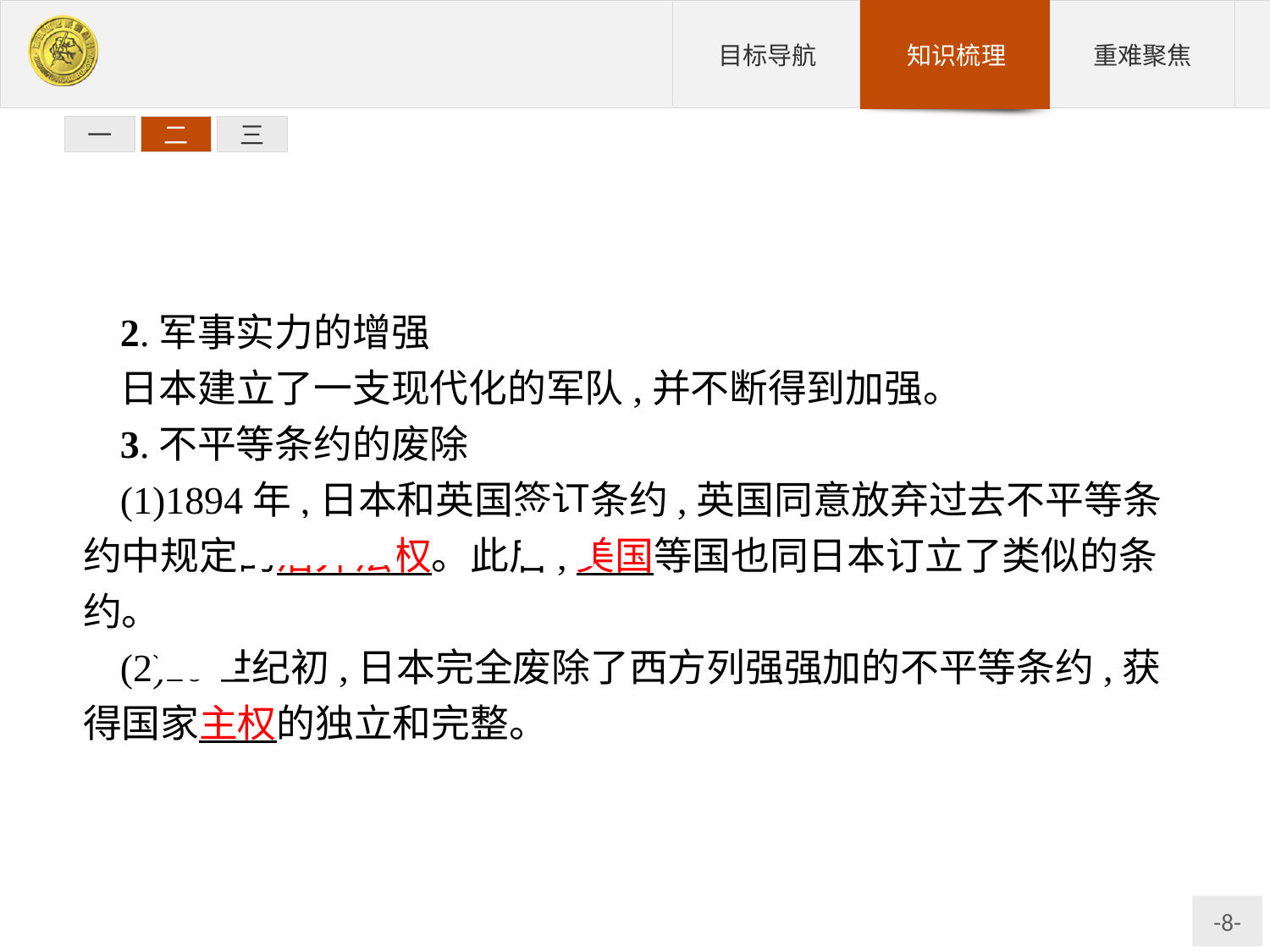

一
二
三
2.军事实力的增强
日本建立了一支现代化的军队,并不断得到加强。
3.不平等条约的废除
(1)1894年,日本和英国签订条约,英国同意放弃过去不平等条约中规定的治外法权。此后,美国等国也同日本订立了类似的条约。
(2)20世纪初,日本完全废除了西方列强强加的不平等条约,获得国家主权的独立和完整。